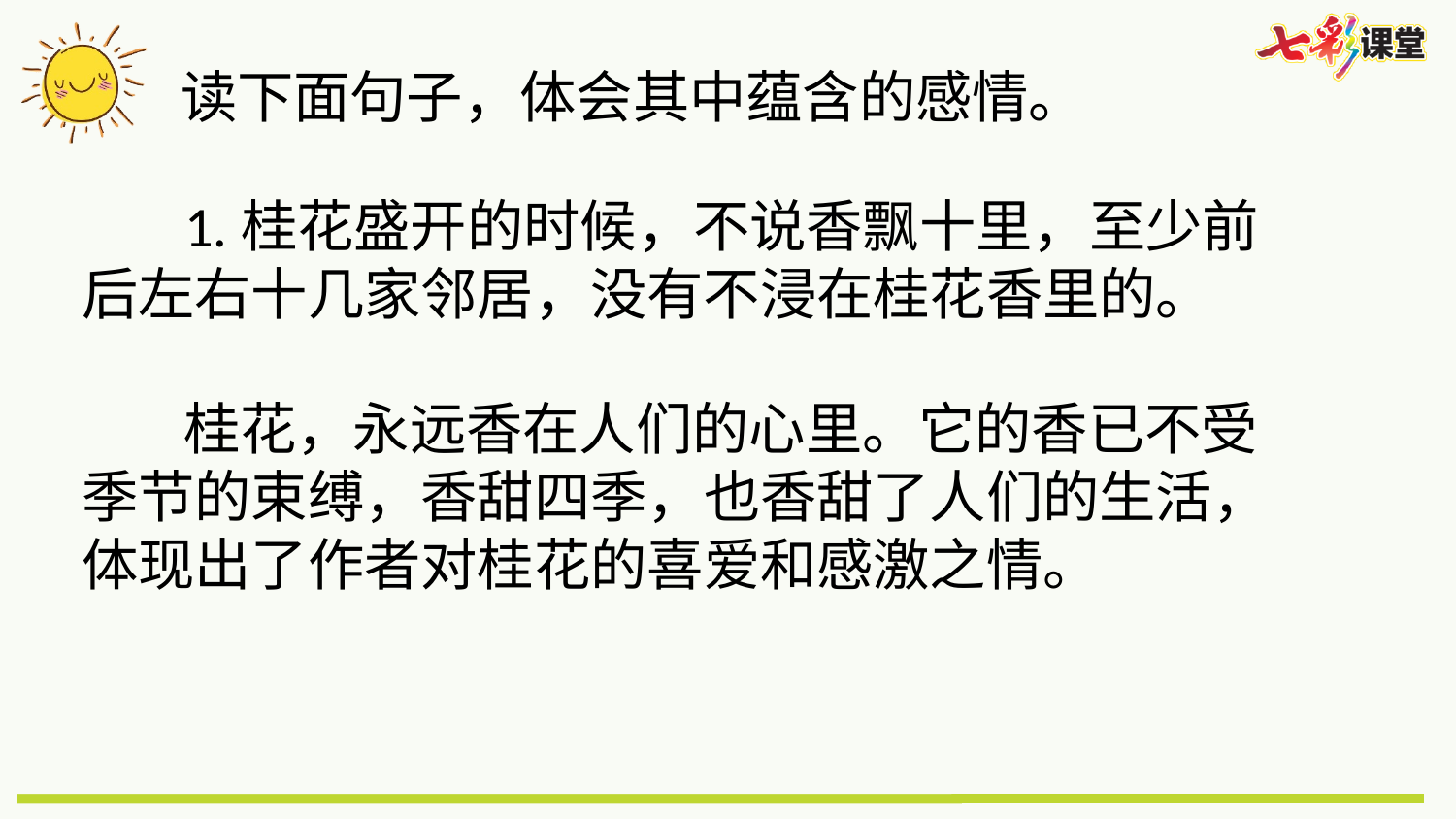

读下面句子，体会其中蕴含的感情。
        1.桂花盛开的时候，不说香飘十里，至少前后左右十几家邻居，没有不浸在桂花香里的。
       桂花，永远香在人们的心里。它的香已不受季节的束缚，香甜四季，也香甜了人们的生活，体现出了作者对桂花的喜爱和感激之情。